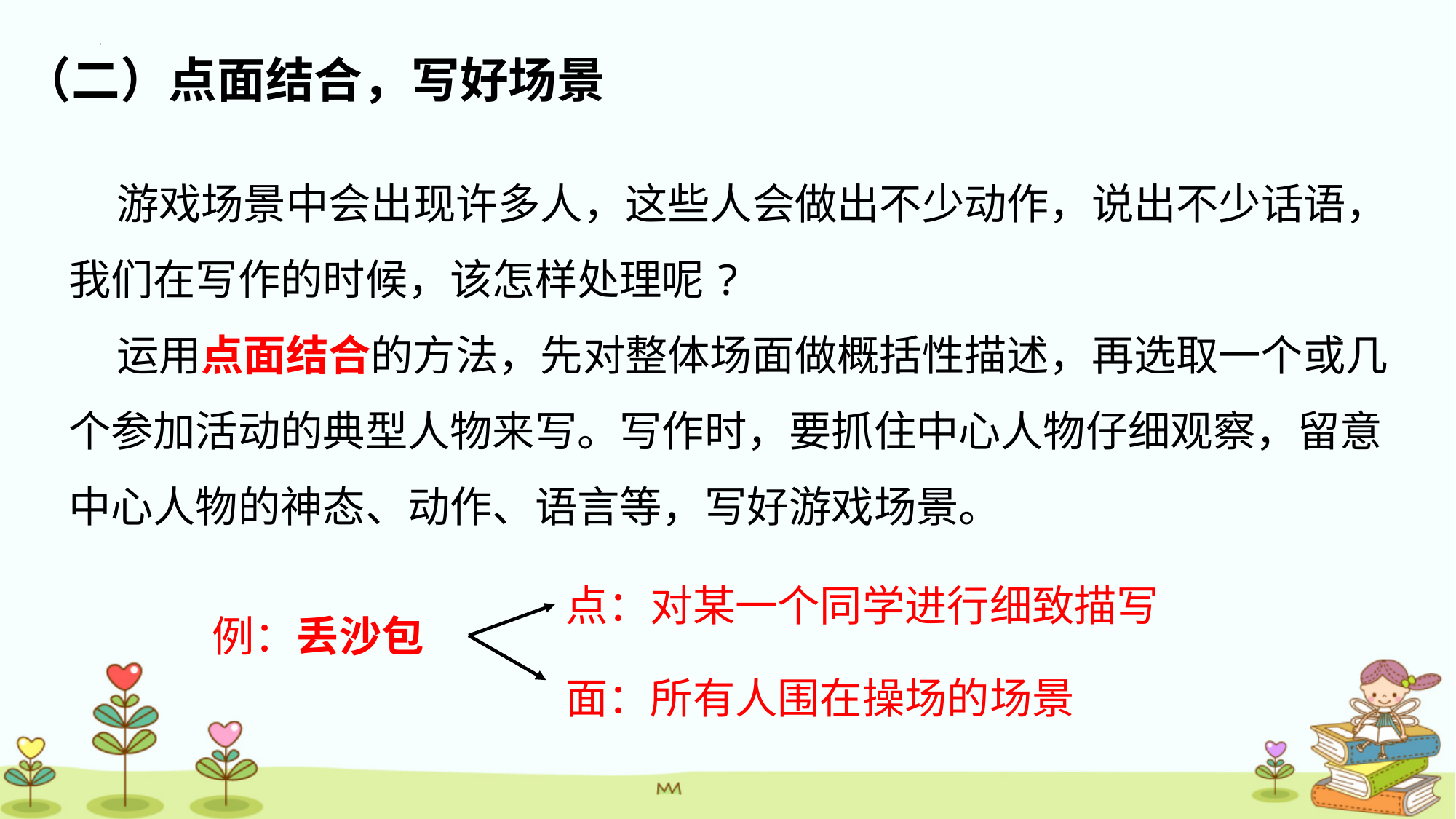

（二）点面结合，写好场景
    游戏场景中会出现许多人，这些人会做出不少动作，说出不少话语，我们在写作的时候，该怎样处理呢?
    运用点面结合的方法，先对整体场面做概括性描述，再选取一个或几个参加活动的典型人物来写。写作时，要抓住中心人物仔细观察，留意中心人物的神态、动作、语言等，写好游戏场景。
点：对某一个同学进行细致描写
例：丢沙包
面：所有人围在操场的场景